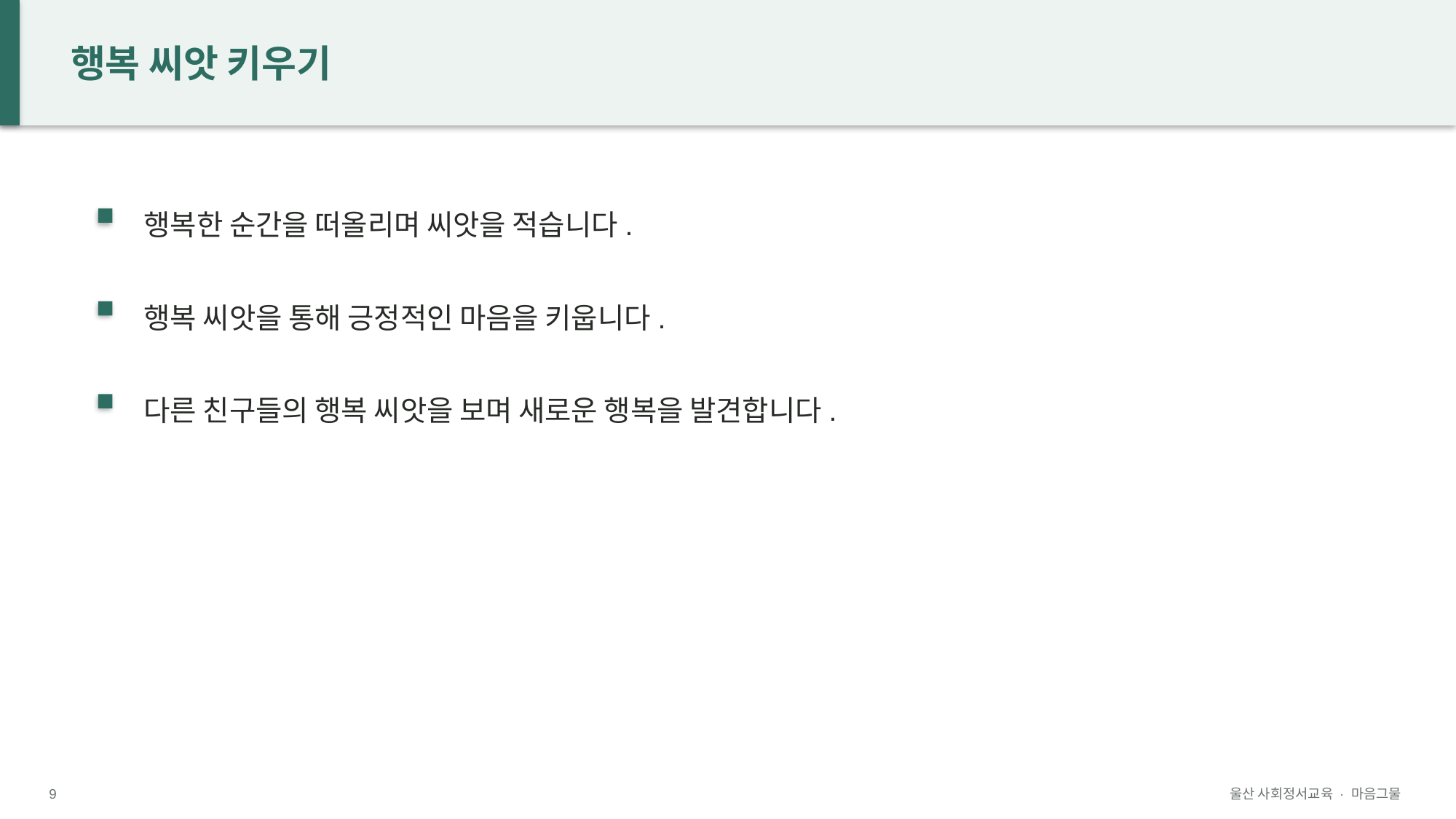

행복 씨앗 키우기
행복한 순간을 떠올리며 씨앗을 적습니다.

행복 씨앗을 통해 긍정적인 마음을 키웁니다.

다른 친구들의 행복 씨앗을 보며 새로운 행복을 발견합니다.

9
울산 사회정서교육 · 마음그물